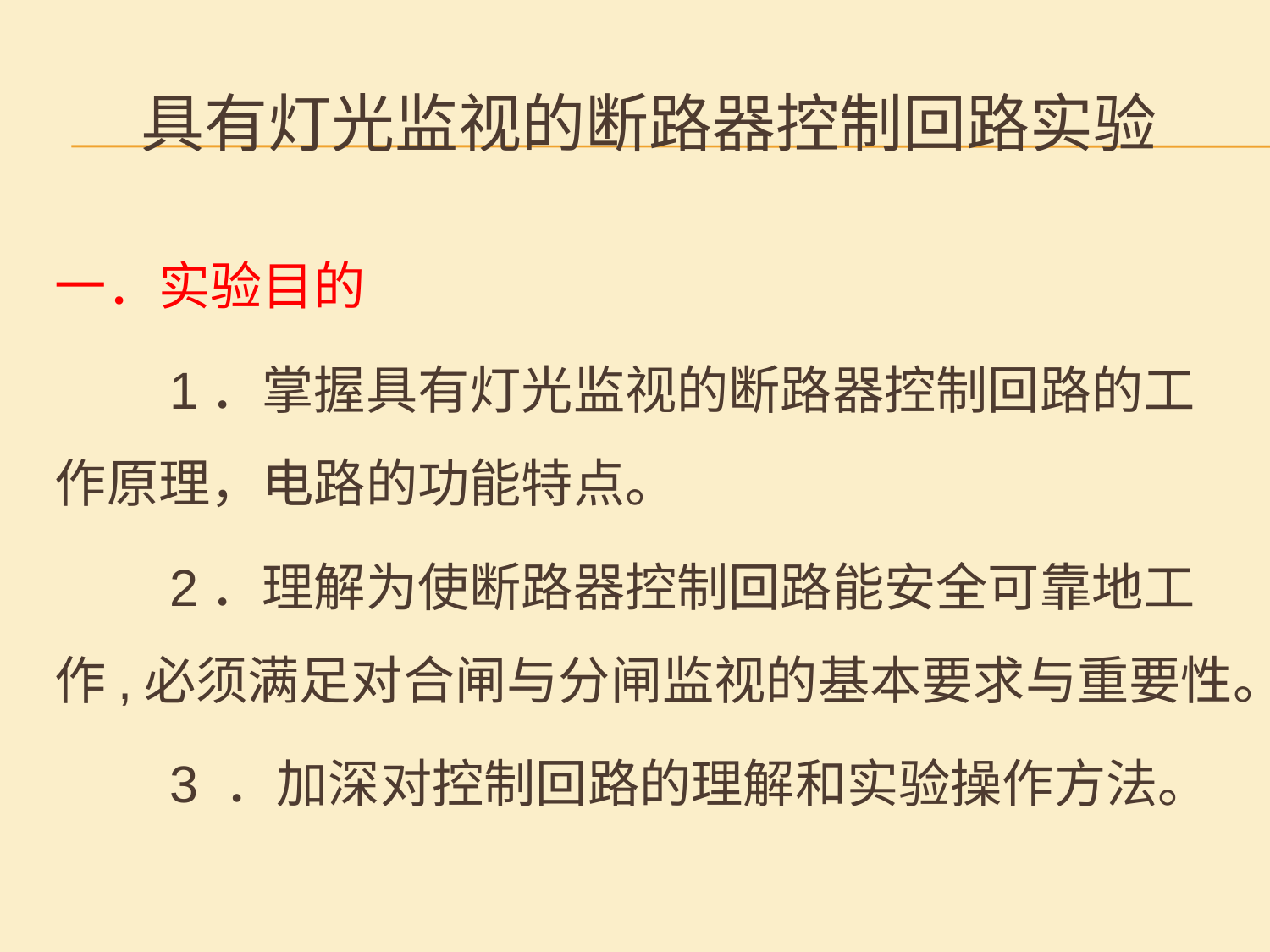

# 具有灯光监视的断路器控制回路实验
一．实验目的
        1．掌握具有灯光监视的断路器控制回路的工作原理，电路的功能特点。
        2．理解为使断路器控制回路能安全可靠地工作,必须满足对合闸与分闸监视的基本要求与重要性。
        3 ．加深对控制回路的理解和实验操作方法。